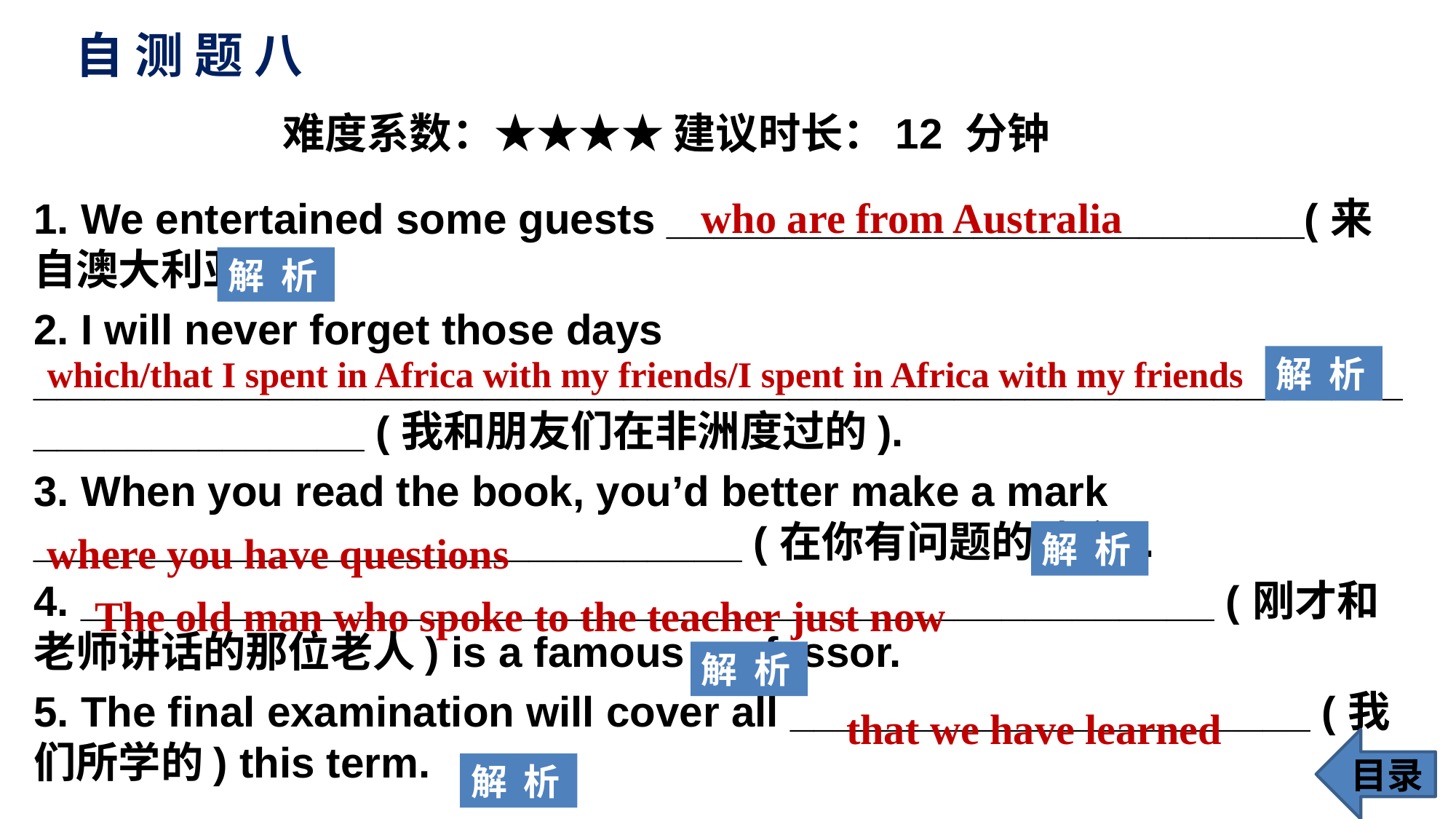

# 自 测 题 八
                                        难度系数：★★★★ 建议时长：12 分钟

1. We entertained some guests ___________________________(来自澳大利亚的).
2. I will never forget those days ________________________________________________________________________ (我和朋友们在非洲度过的).
3. When you read the book, you’d better make a mark ______________________________ (在你有问题的地方).
4. ________________________________________________ (刚才和老师讲话的那位老人) is a famous professor.
5. The final examination will cover all ______________________ (我们所学的) this term.

who are from Australia
解  析
解  析
which/that I spent in Africa with my friends/I spent in Africa with my friends
where you have questions
解  析
The old man who spoke to the teacher just now
解  析
that we have learned
目录
解  析
81